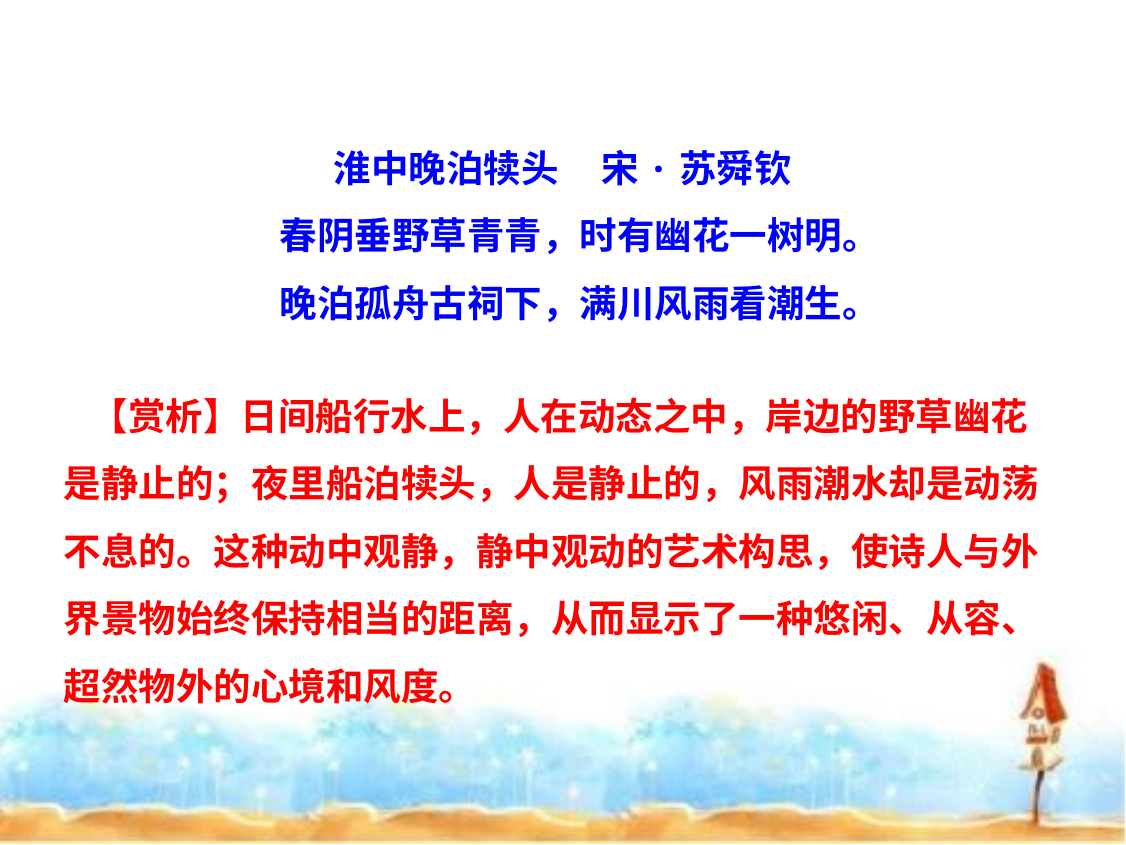

淮中晚泊犊头     宋·苏舜钦
   春阴垂野草青青，时有幽花一树明。
   晚泊孤舟古祠下，满川风雨看潮生。
   【赏析】日间船行水上，人在动态之中，岸边的野草幽花是静止的；夜里船泊犊头，人是静止的，风雨潮水却是动荡不息的。这种动中观静，静中观动的艺术构思，使诗人与外界景物始终保持相当的距离，从而显示了一种悠闲、从容、超然物外的心境和风度。